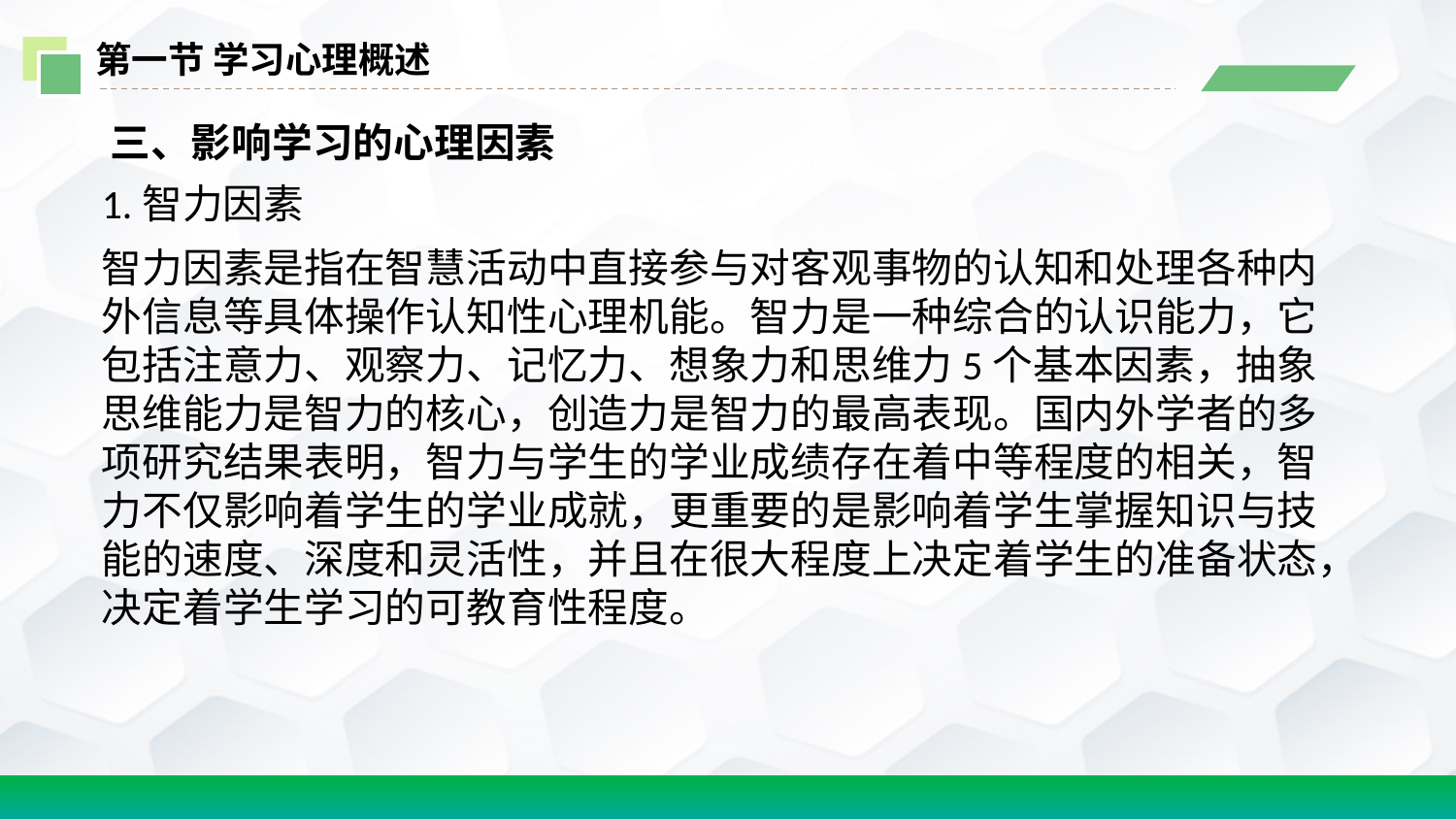

第一节 学习心理概述
 三、影响学习的心理因素
1.智力因素
智力因素是指在智慧活动中直接参与对客观事物的认知和处理各种内外信息等具体操作认知性心理机能。智力是一种综合的认识能力，它包括注意力、观察力、记忆力、想象力和思维力5个基本因素，抽象思维能力是智力的核心，创造力是智力的最高表现。国内外学者的多项研究结果表明，智力与学生的学业成绩存在着中等程度的相关，智力不仅影响着学生的学业成就，更重要的是影响着学生掌握知识与技能的速度、深度和灵活性，并且在很大程度上决定着学生的准备状态，决定着学生学习的可教育性程度。